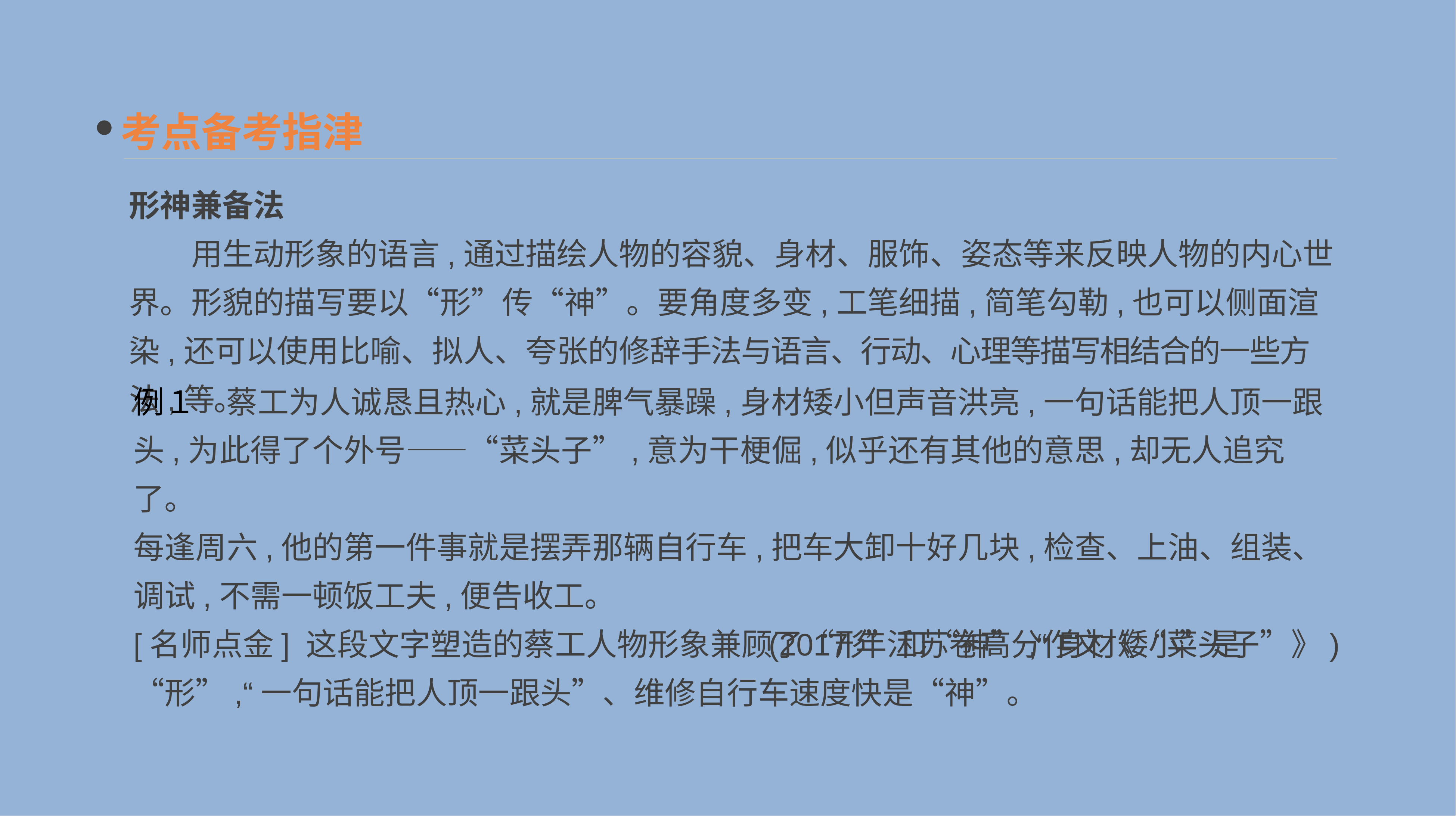

考点备考指津

形神兼备法
　　用生动形象的语言,通过描绘人物的容貌、身材、服饰、姿态等来反映人物的内心世界。形貌的描写要以“形”传“神”。要角度多变,工笔细描,简笔勾勒,也可以侧面渲染,还可以使用比喻、拟人、夸张的修辞手法与语言、行动、心理等描写相结合的一些方法,等。
例１　蔡工为人诚恳且热心,就是脾气暴躁,身材矮小但声音洪亮,一句话能把人顶一跟头,为此得了个外号——“菜头子”,意为干梗倔,似乎还有其他的意思,却无人追究了。
每逢周六,他的第一件事就是摆弄那辆自行车,把车大卸十好几块,检查、上油、组装、调试,不需一顿饭工夫,便告收工。
(2017年江苏卷高分作文《“菜头子”》)

[名师点金] 这段文字塑造的蔡工人物形象兼顾了“形”和“神”,“身材矮小”是“形”,“一句话能把人顶一跟头”、维修自行车速度快是“神”。